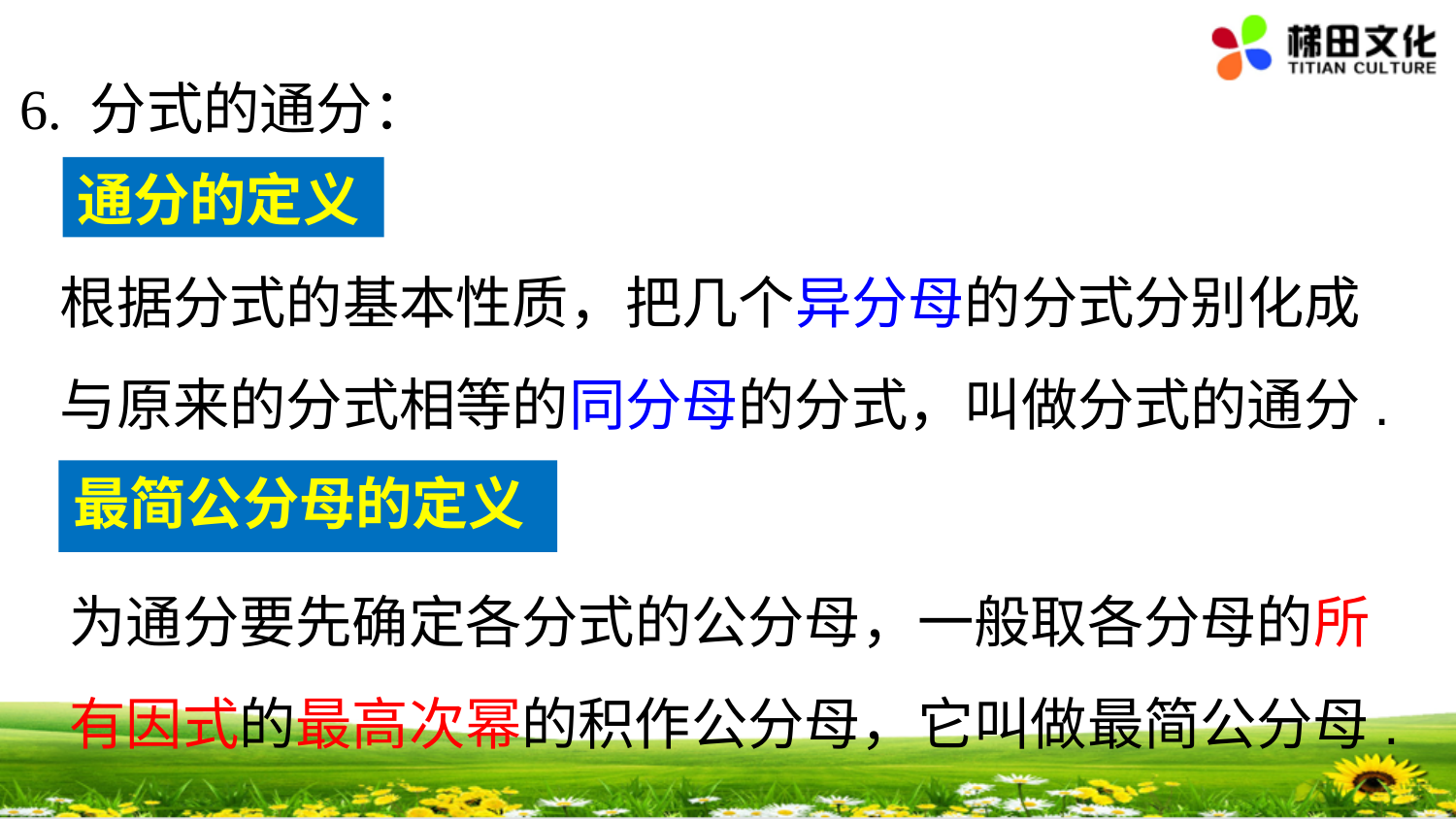

6. 分式的通分：
通分的定义
根据分式的基本性质，把几个异分母的分式分别化成与原来的分式相等的同分母的分式，叫做分式的通分.
最简公分母的定义
为通分要先确定各分式的公分母，一般取各分母的所有因式的最高次幂的积作公分母，它叫做最简公分母.